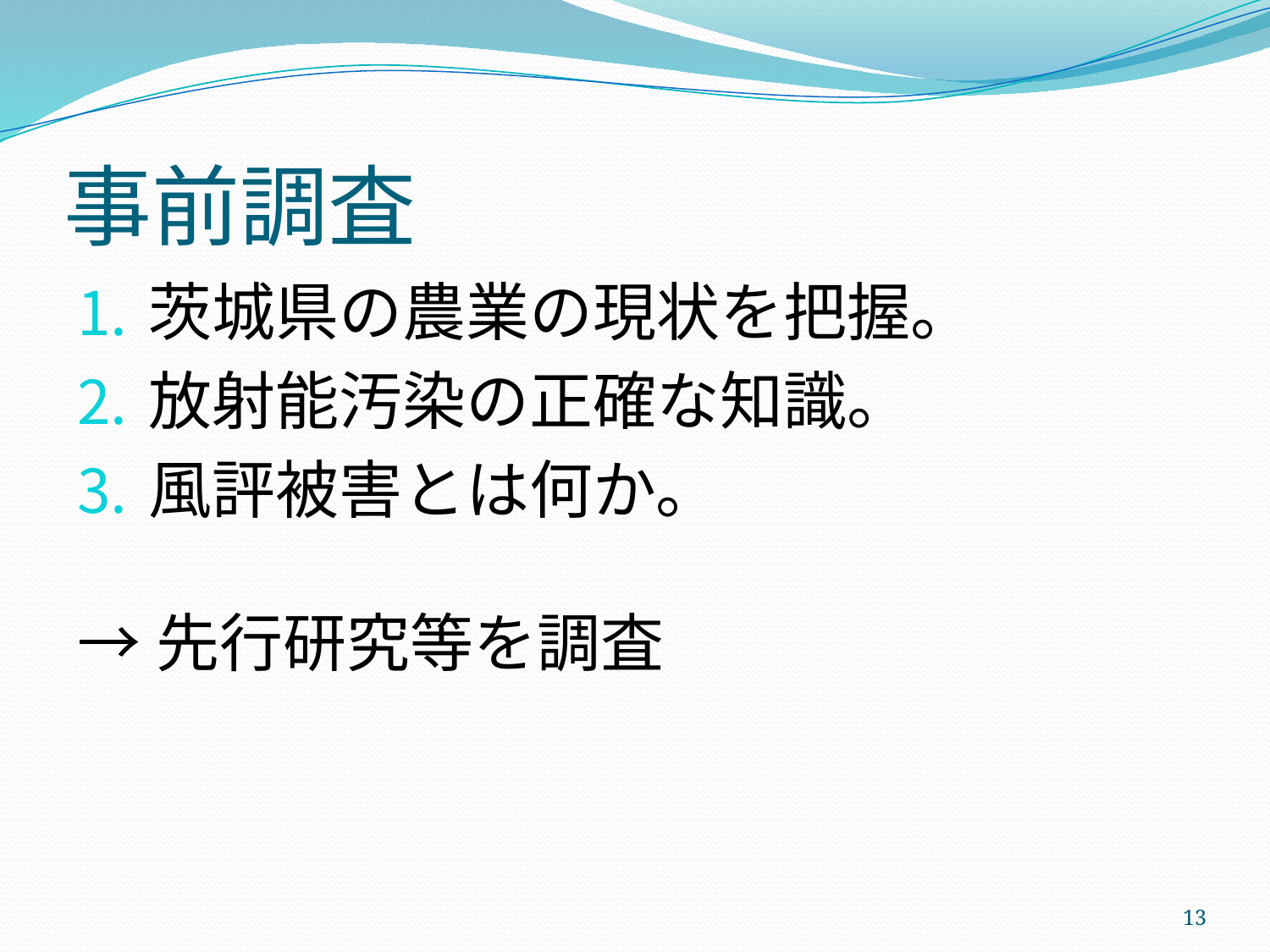

# 事前調査
茨城県の農業の現状を把握。
放射能汚染の正確な知識。
風評被害とは何か。

→先行研究等を調査

13